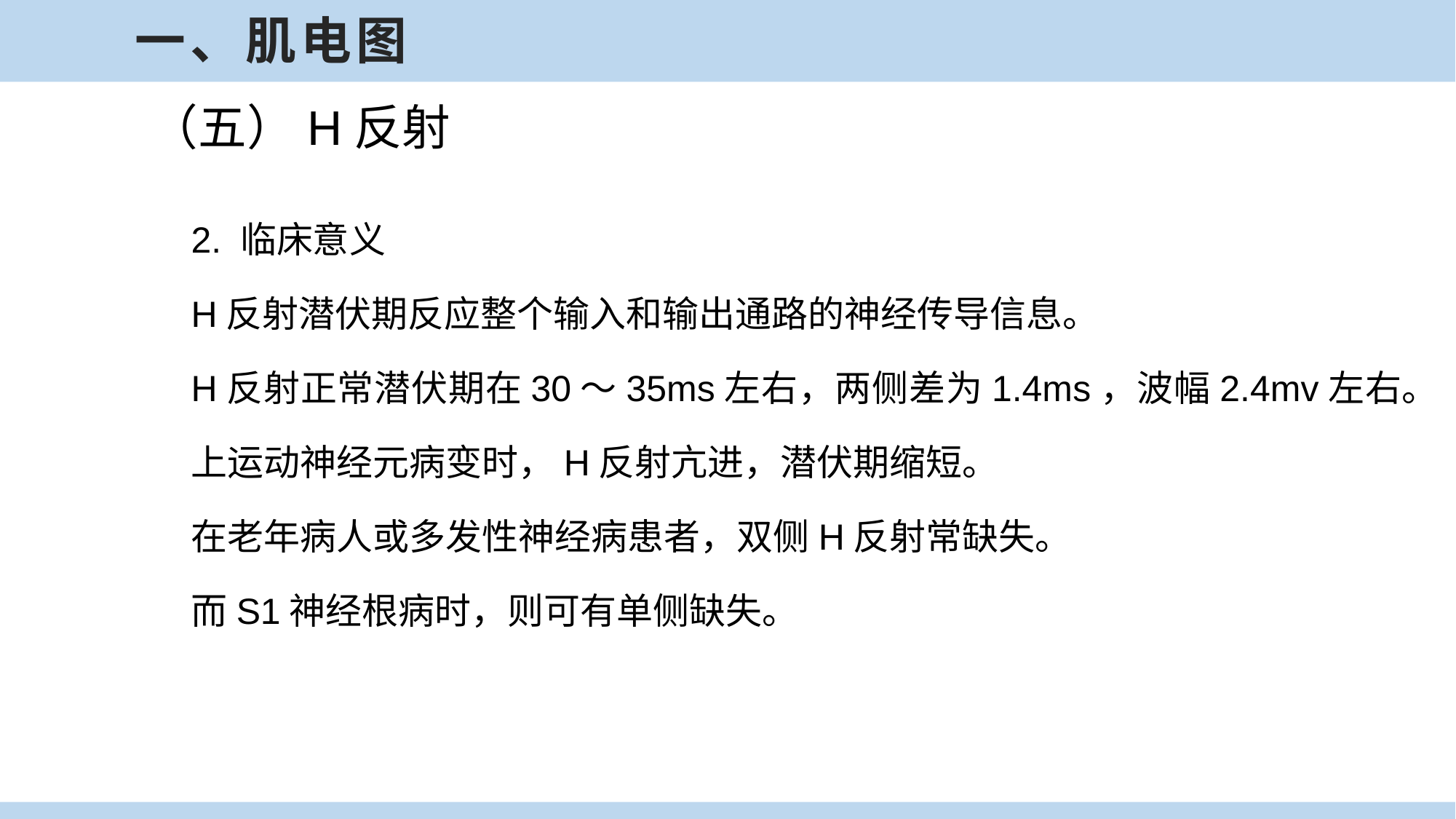

一、肌电图
（五）H反射
2.	临床意义
H反射潜伏期反应整个输入和输出通路的神经传导信息。
H反射正常潜伏期在30～35ms左右，两侧差为1.4ms，波幅2.4mv左右。
上运动神经元病变时，H反射亢进，潜伏期缩短。
在老年病人或多发性神经病患者，双侧H反射常缺失。
而S1神经根病时，则可有单侧缺失。